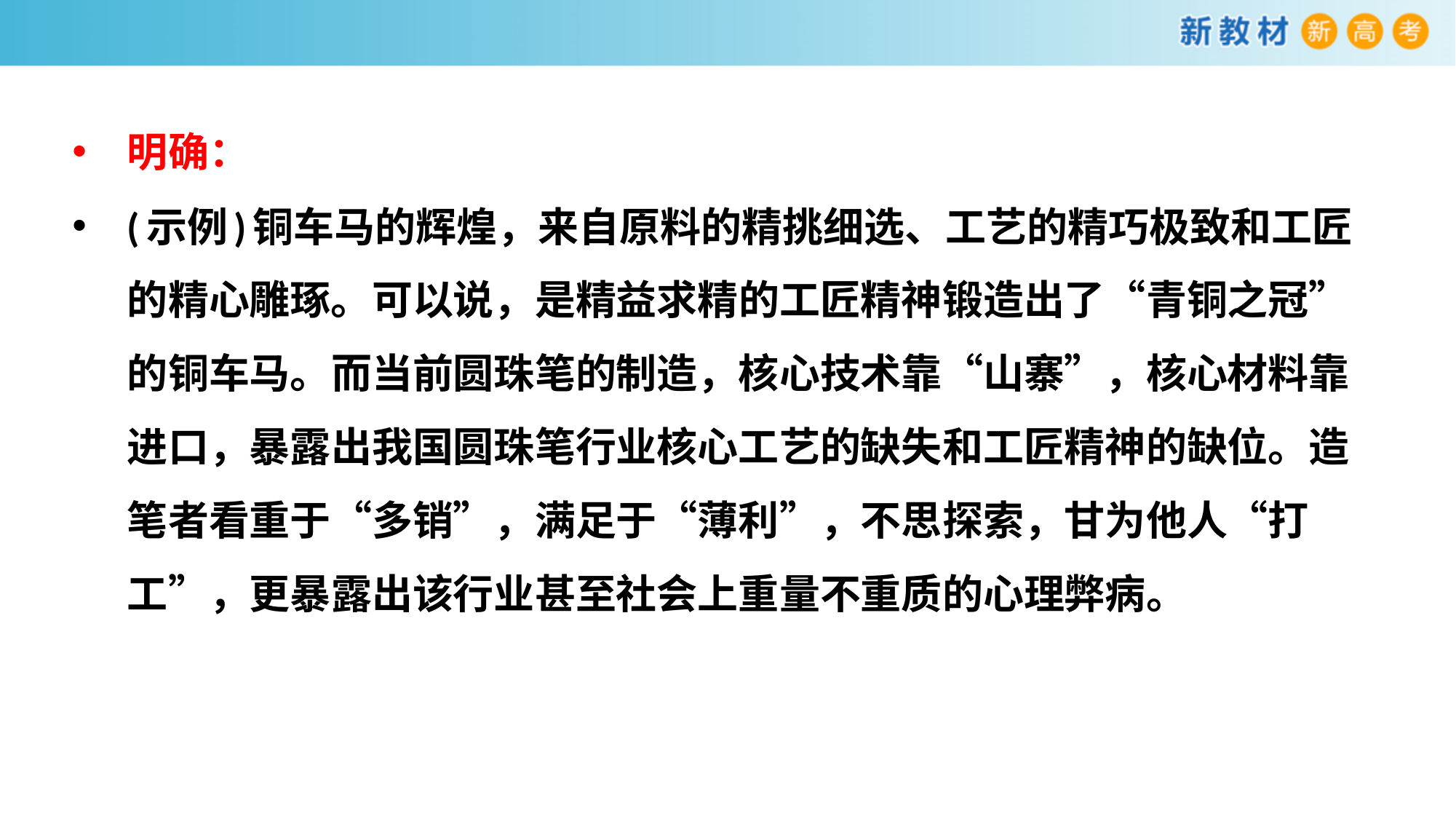

明确：
(示例)铜车马的辉煌，来自原料的精挑细选、工艺的精巧极致和工匠的精心雕琢。可以说，是精益求精的工匠精神锻造出了“青铜之冠”的铜车马。而当前圆珠笔的制造，核心技术靠“山寨”，核心材料靠进口，暴露出我国圆珠笔行业核心工艺的缺失和工匠精神的缺位。造笔者看重于“多销”，满足于“薄利”，不思探索，甘为他人“打工”，更暴露出该行业甚至社会上重量不重质的心理弊病。